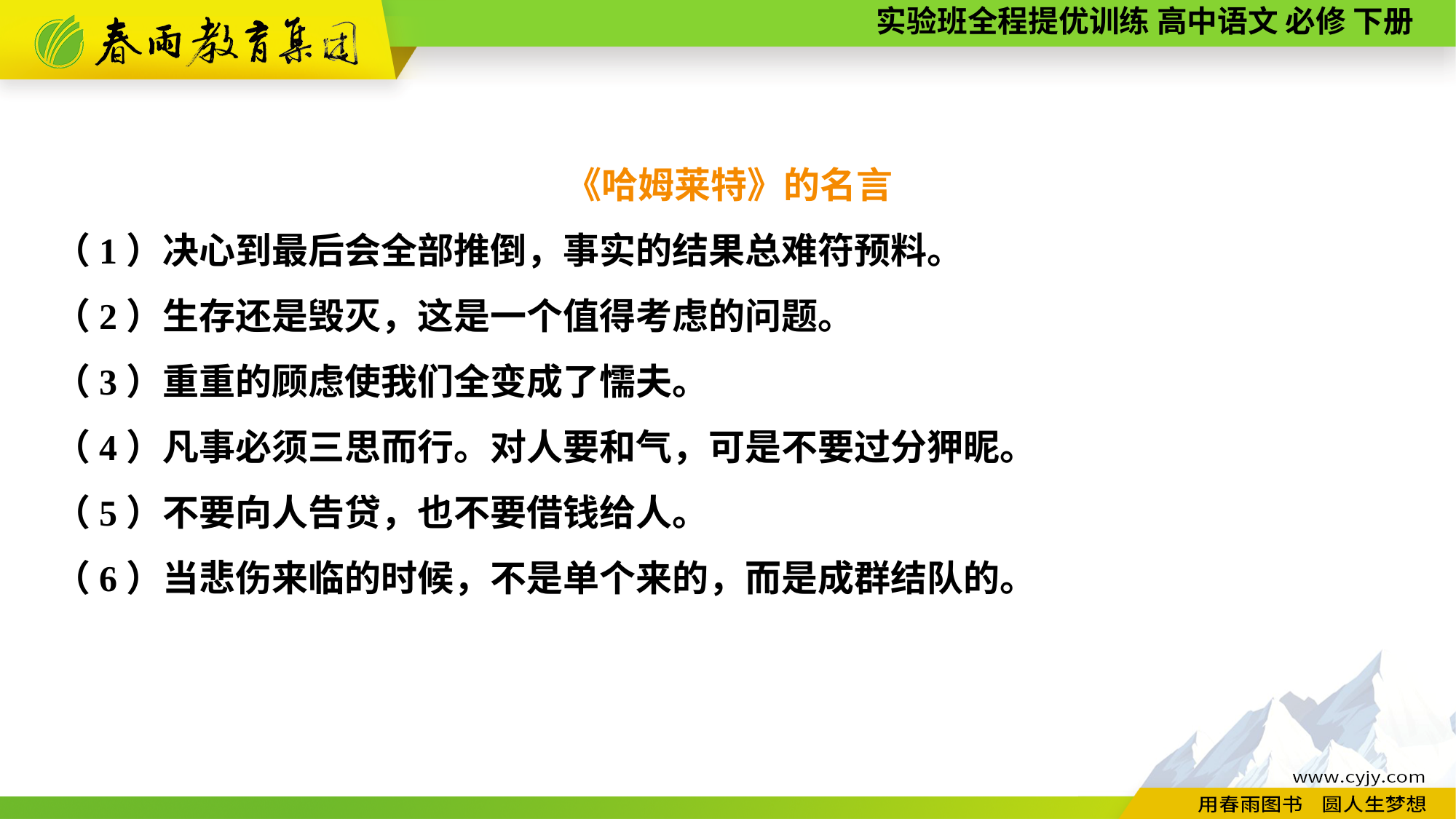

《哈姆莱特》的名言
（1）决心到最后会全部推倒，事实的结果总难符预料。
（2）生存还是毁灭，这是一个值得考虑的问题。
（3）重重的顾虑使我们全变成了懦夫。
（4）凡事必须三思而行。对人要和气，可是不要过分狎昵。
（5）不要向人告贷，也不要借钱给人。
（6）当悲伤来临的时候，不是单个来的，而是成群结队的。